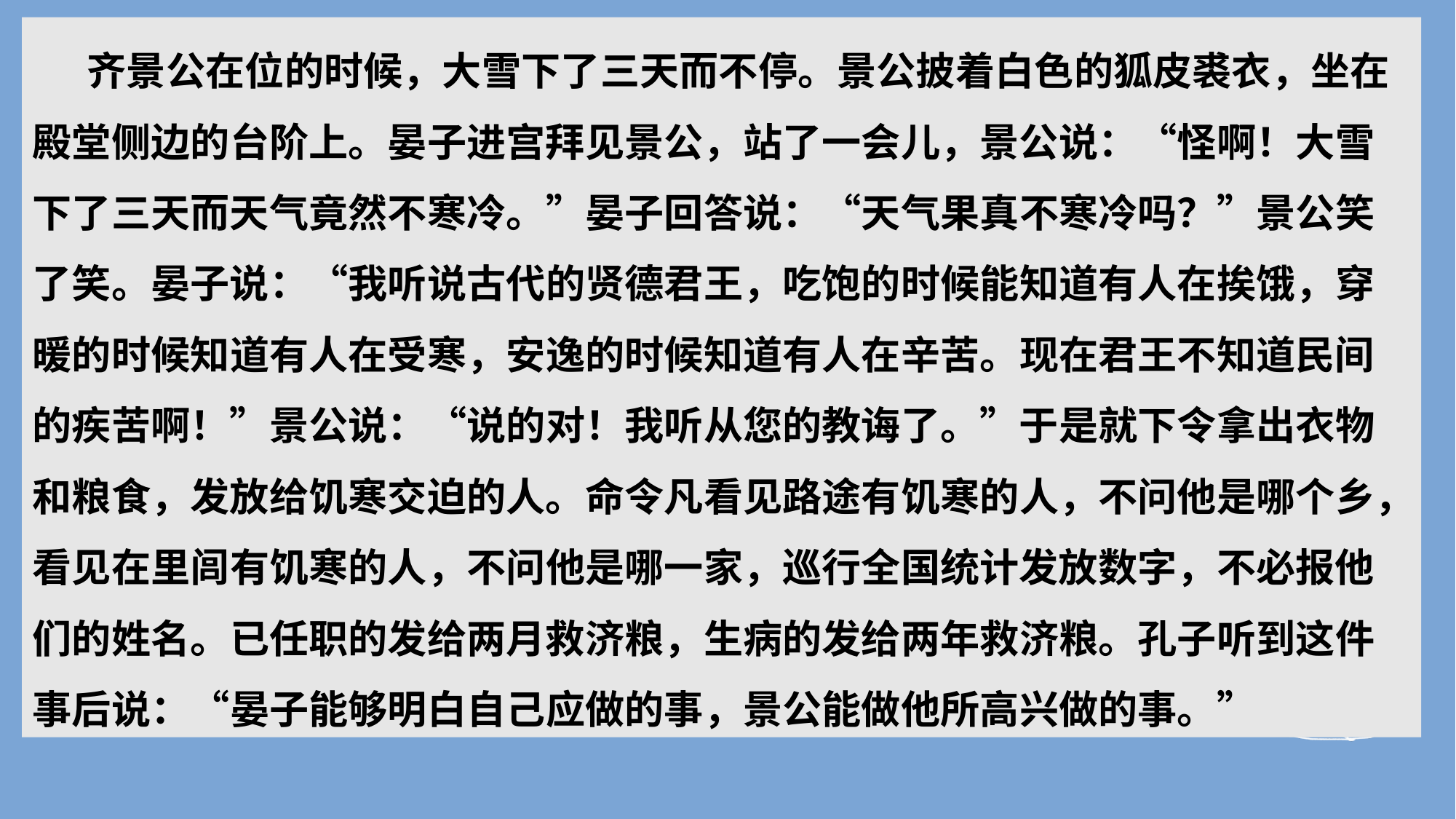

齐景公在位的时候，大雪下了三天而不停。景公披着白色的狐皮裘衣，坐在殿堂侧边的台阶上。晏子进宫拜见景公，站了一会儿，景公说：“怪啊！大雪下了三天而天气竟然不寒冷。”晏子回答说：“天气果真不寒冷吗？”景公笑了笑。晏子说：“我听说古代的贤德君王，吃饱的时候能知道有人在挨饿，穿暖的时候知道有人在受寒，安逸的时候知道有人在辛苦。现在君王不知道民间的疾苦啊！”景公说：“说的对！我听从您的教诲了。”于是就下令拿出衣物和粮食，发放给饥寒交迫的人。命令凡看见路途有饥寒的人，不问他是哪个乡，看见在里闾有饥寒的人，不问他是哪一家，巡行全国统计发放数字，不必报他们的姓名。已任职的发给两月救济粮，生病的发给两年救济粮。孔子听到这件事后说：“晏子能够明白自己应做的事，景公能做他所高兴做的事。”